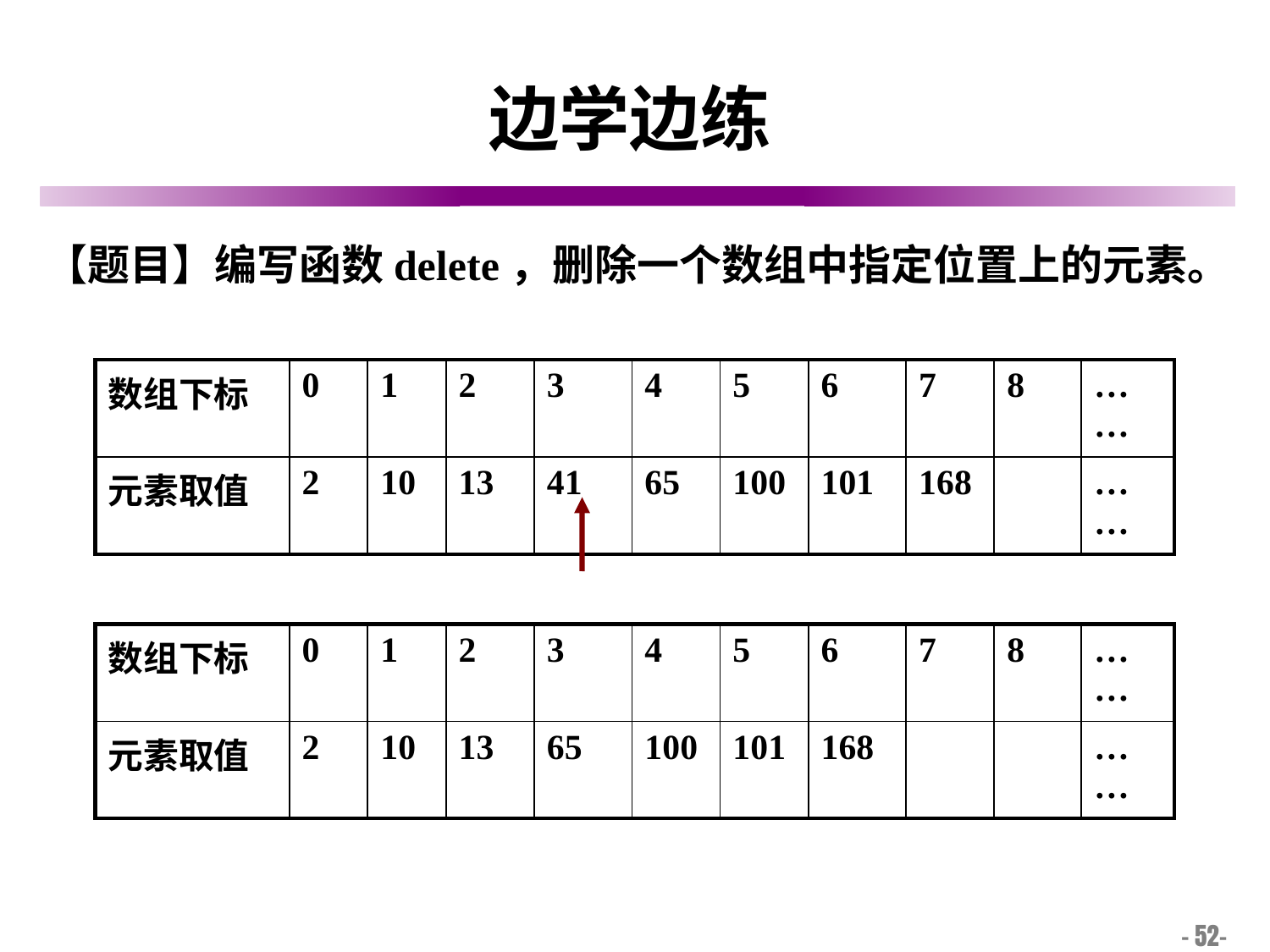

# 边学边练
【题目】编写函数delete，删除一个数组中指定位置上的元素。
| 数组下标 | 0 | 1 | 2 | 3 | 4 | 5 | 6 | 7 | 8 | …… |
| --- | --- | --- | --- | --- | --- | --- | --- | --- | --- | --- |
| 元素取值 | 2 | 10 | 13 | 41 | 65 | 100 | 101 | 168 |  | …… |

| 数组下标 | 0 | 1 | 2 | 3 | 4 | 5 | 6 | 7 | 8 | …… |
| --- | --- | --- | --- | --- | --- | --- | --- | --- | --- | --- |
| 元素取值 | 2 | 10 | 13 | 65 | 100 | 101 | 168 |  |  | …… |
 - 52-